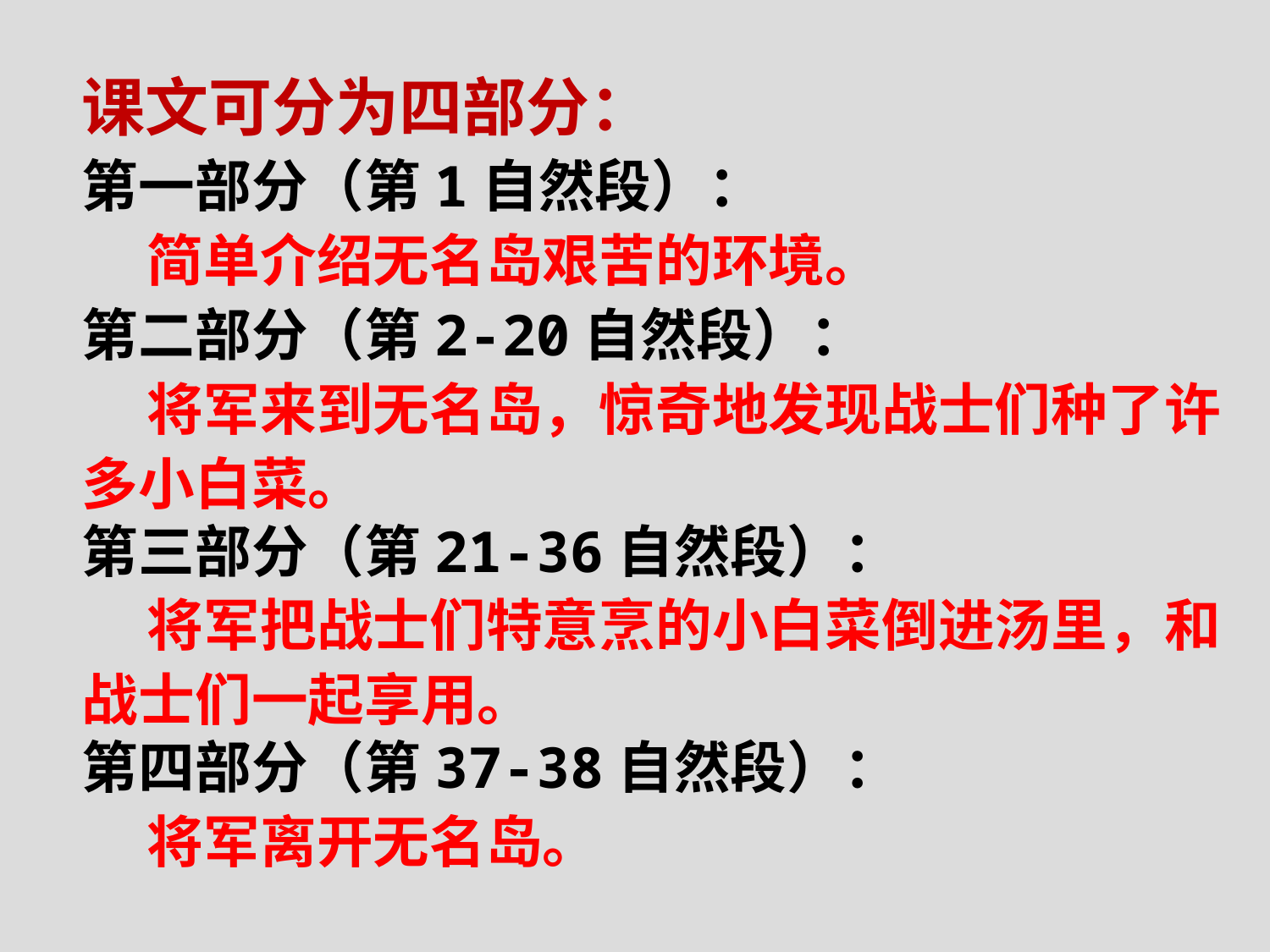

课文可分为四部分：
第一部分（第1自然段）：
    简单介绍无名岛艰苦的环境。
第二部分（第2-20自然段）：
    将军来到无名岛，惊奇地发现战士们种了许多小白菜。
第三部分（第21-36自然段）：
    将军把战士们特意烹的小白菜倒进汤里，和战士们一起享用。
第四部分（第37-38自然段）：
    将军离开无名岛。